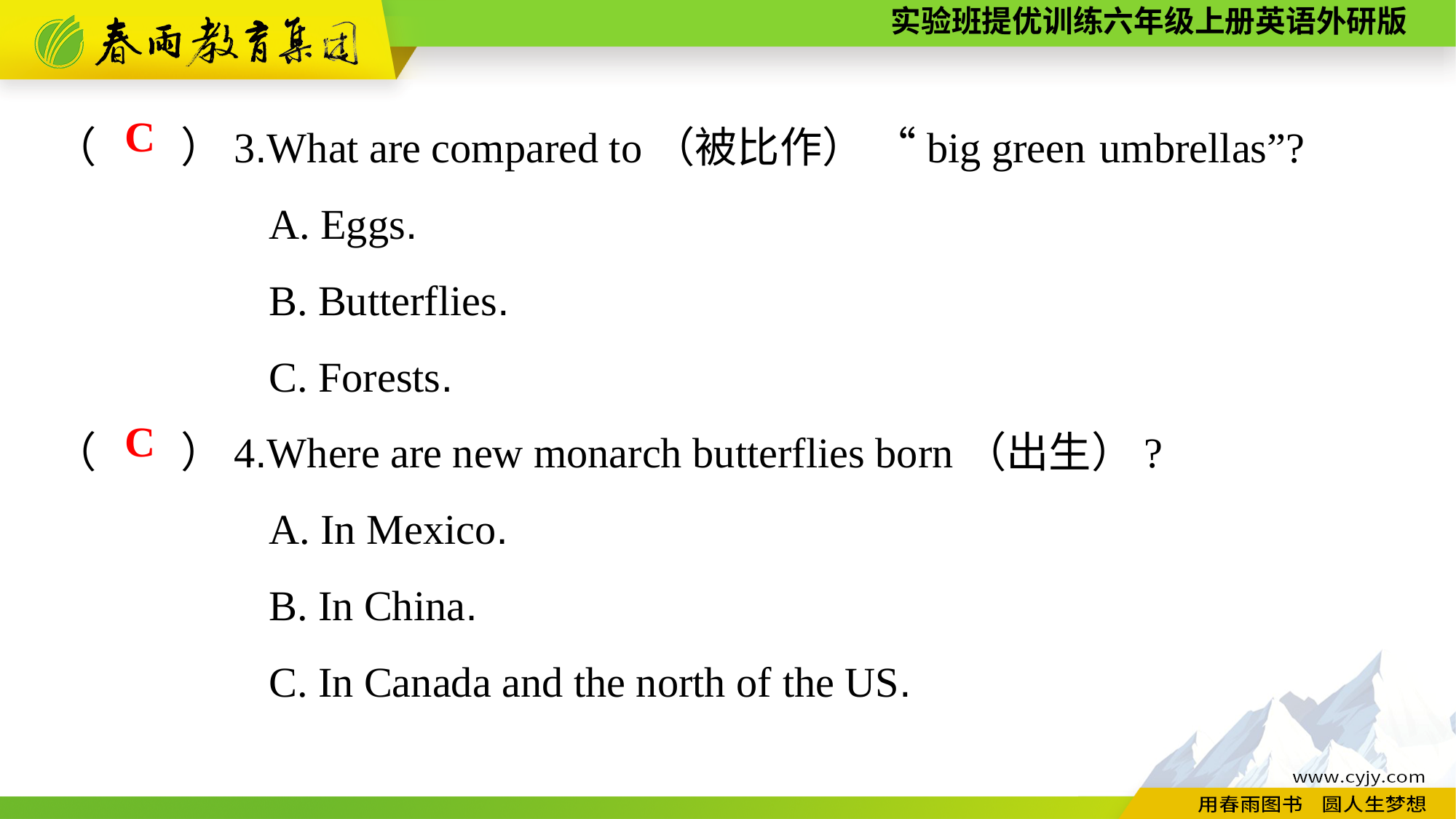

（　　）3.What are compared to（被比作） “big green   umbrellas”?
A. Eggs.
B. Butterflies.
C. Forests.
（　　）4.Where are new monarch butterflies born（出生）?
A. In Mexico.
B. In China.
C. In Canada and the north of the US.
C
C